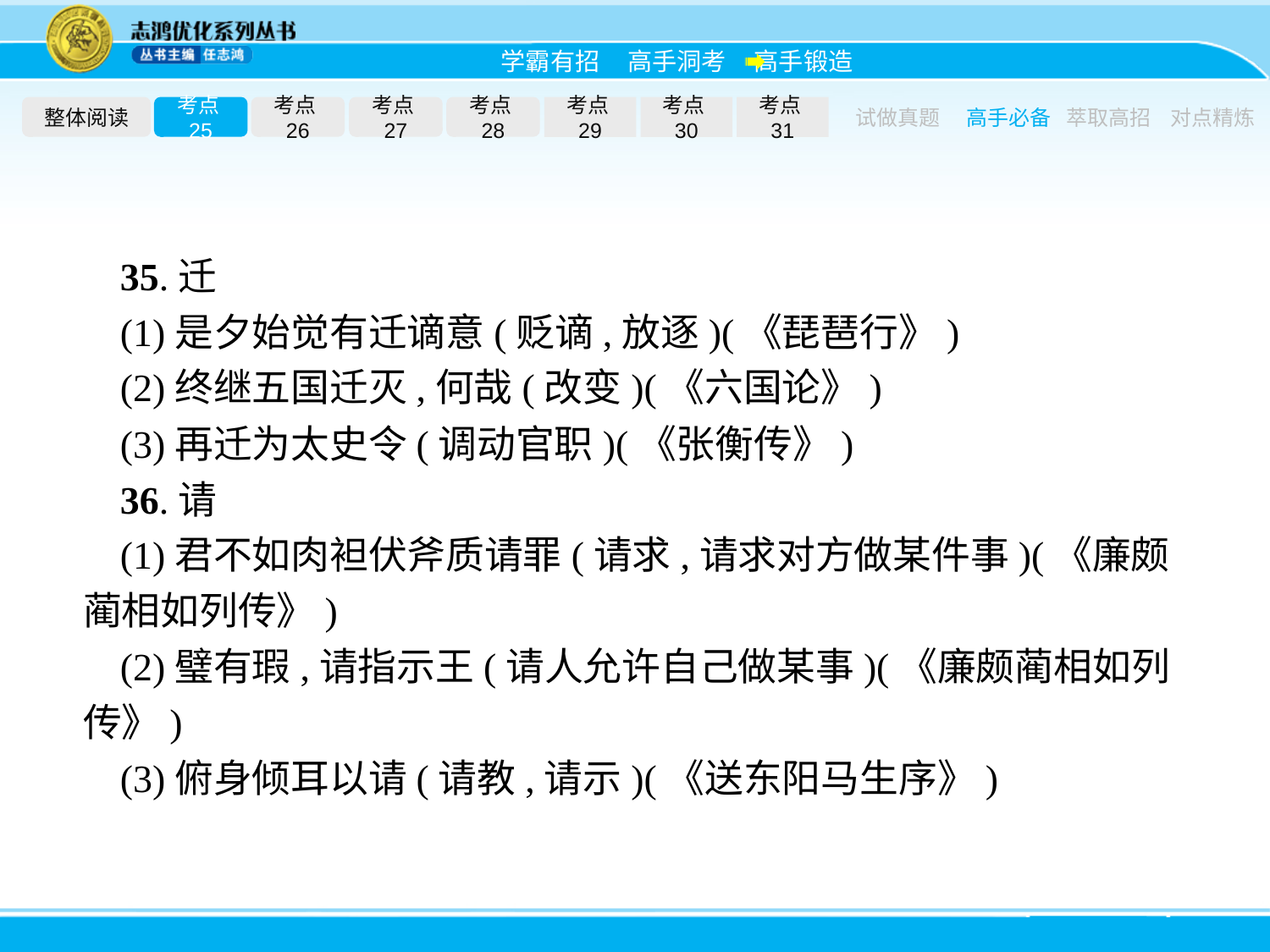

整体阅读
考点25
考点26
考点27
考点28
考点29
考点30
考点31
试做真题
高手必备
萃取高招
对点精炼
35.迁
(1)是夕始觉有迁谪意(贬谪,放逐)(《琵琶行》)
(2)终继五国迁灭,何哉(改变)(《六国论》)
(3)再迁为太史令(调动官职)(《张衡传》)
36.请
(1)君不如肉袒伏斧质请罪(请求,请求对方做某件事)(《廉颇蔺相如列传》)
(2)璧有瑕,请指示王(请人允许自己做某事)(《廉颇蔺相如列传》)
(3)俯身倾耳以请(请教,请示)(《送东阳马生序》)